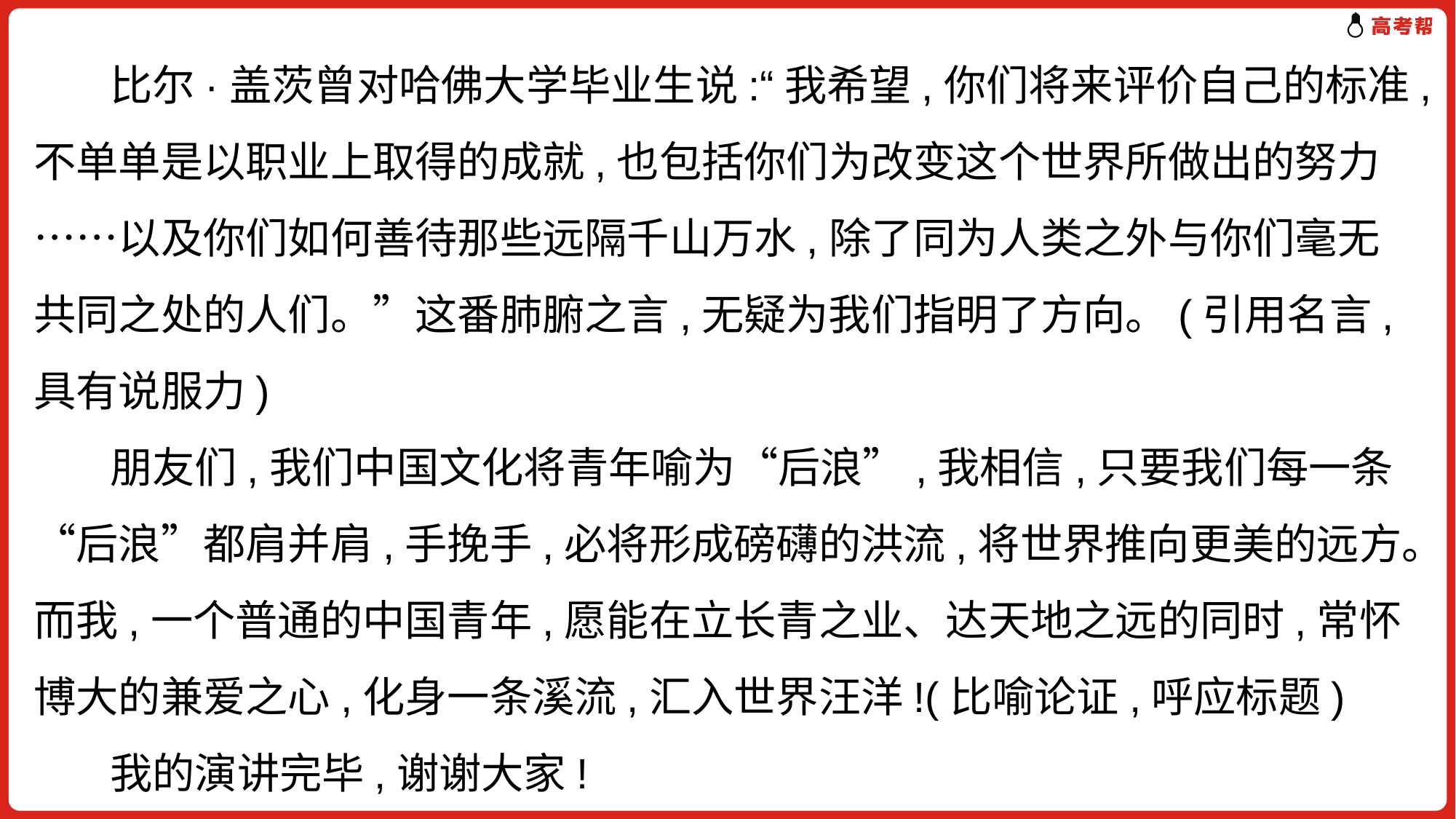

比尔·盖茨曾对哈佛大学毕业生说:“我希望,你们将来评价自己的标准,不单单是以职业上取得的成就,也包括你们为改变这个世界所做出的努力……以及你们如何善待那些远隔千山万水,除了同为人类之外与你们毫无共同之处的人们。”这番肺腑之言,无疑为我们指明了方向。(引用名言,具有说服力)
       朋友们,我们中国文化将青年喻为“后浪”,我相信,只要我们每一条“后浪”都肩并肩,手挽手,必将形成磅礴的洪流,将世界推向更美的远方。而我,一个普通的中国青年,愿能在立长青之业、达天地之远的同时,常怀博大的兼爱之心,化身一条溪流,汇入世界汪洋!(比喻论证,呼应标题)
       我的演讲完毕,谢谢大家!